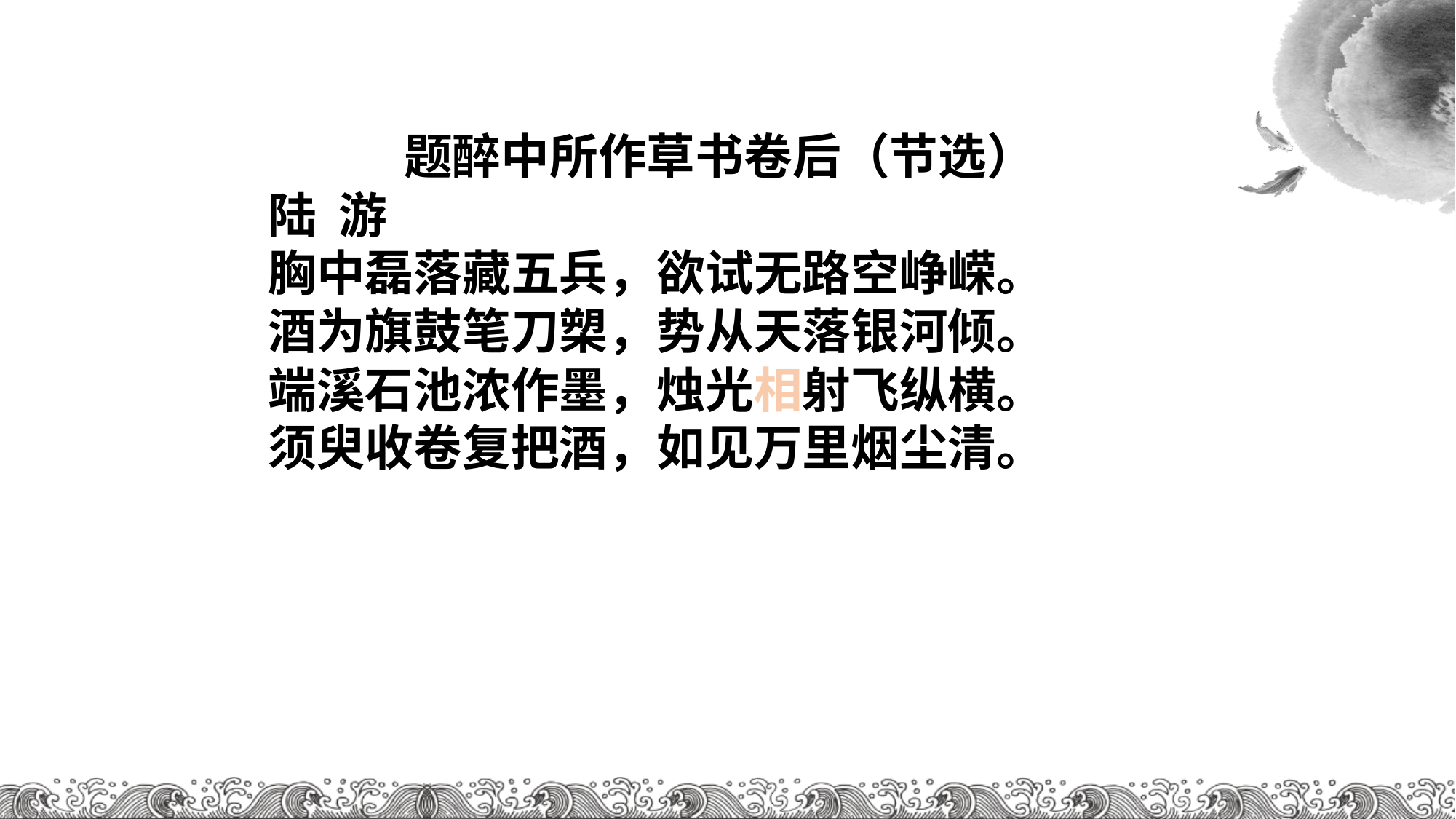

题醉中所作草书卷后（节选）
陆  游
胸中磊落藏五兵，欲试无路空峥嵘。
酒为旗鼓笔刀槊，势从天落银河倾。
端溪石池浓作墨，烛光相射飞纵横。
须臾收卷复把酒，如见万里烟尘清。